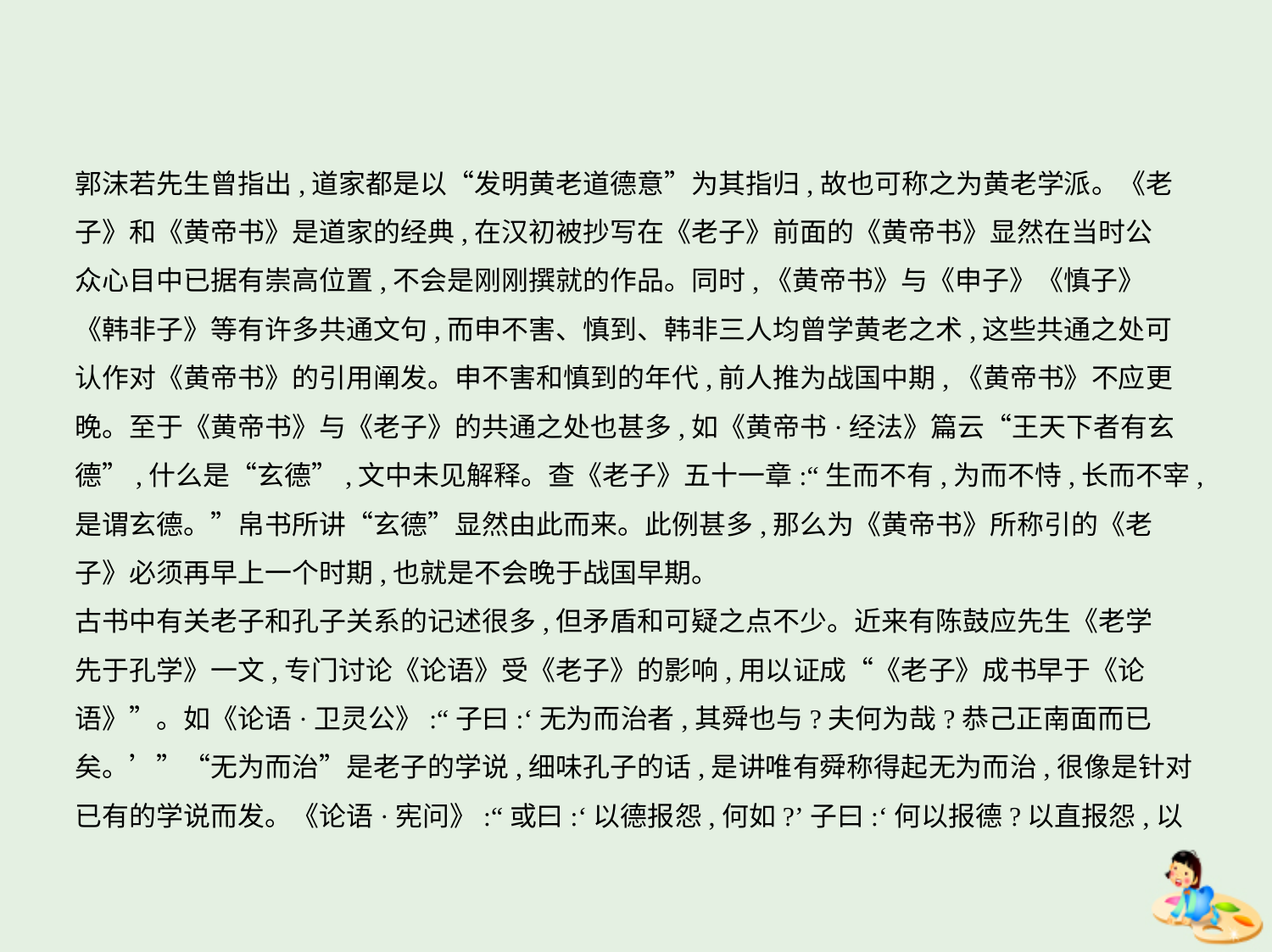

郭沫若先生曾指出,道家都是以“发明黄老道德意”为其指归,故也可称之为黄老学派。《老
子》和《黄帝书》是道家的经典,在汉初被抄写在《老子》前面的《黄帝书》显然在当时公
众心目中已据有崇高位置,不会是刚刚撰就的作品。同时,《黄帝书》与《申子》《慎子》
《韩非子》等有许多共通文句,而申不害、慎到、韩非三人均曾学黄老之术,这些共通之处可
认作对《黄帝书》的引用阐发。申不害和慎到的年代,前人推为战国中期,《黄帝书》不应更
晚。至于《黄帝书》与《老子》的共通之处也甚多,如《黄帝书·经法》篇云“王天下者有玄
德”,什么是“玄德”,文中未见解释。查《老子》五十一章:“生而不有,为而不恃,长而不宰,
是谓玄德。”帛书所讲“玄德”显然由此而来。此例甚多,那么为《黄帝书》所称引的《老
子》必须再早上一个时期,也就是不会晚于战国早期。
古书中有关老子和孔子关系的记述很多,但矛盾和可疑之点不少。近来有陈鼓应先生《老学
先于孔学》一文,专门讨论《论语》受《老子》的影响,用以证成“《老子》成书早于《论
语》”。如《论语·卫灵公》:“子曰:‘无为而治者,其舜也与?夫何为哉?恭己正南面而已
矣。’”“无为而治”是老子的学说,细味孔子的话,是讲唯有舜称得起无为而治,很像是针对
已有的学说而发。《论语·宪问》:“或曰:‘以德报怨,何如?’子曰:‘何以报德?以直报怨,以